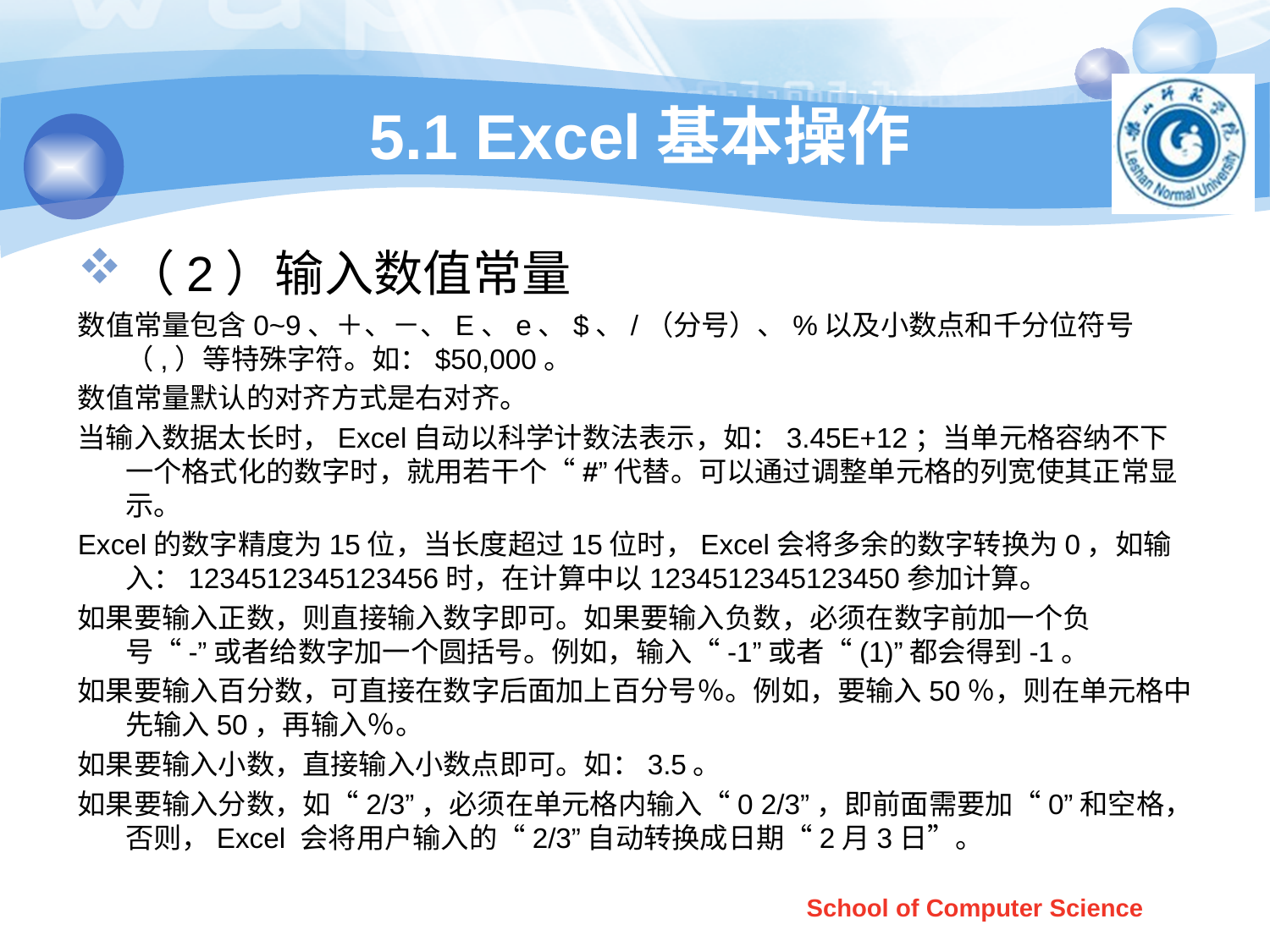

# 5.1 Excel基本操作
（2）输入数值常量
数值常量包含0~9、＋、－、E、e、$、/（分号）、%以及小数点和千分位符号（,）等特殊字符。如：$50,000。
数值常量默认的对齐方式是右对齐。
当输入数据太长时，Excel自动以科学计数法表示，如：3.45E+12；当单元格容纳不下一个格式化的数字时，就用若干个“#”代替。可以通过调整单元格的列宽使其正常显示。
Excel的数字精度为15位，当长度超过15位时，Excel会将多余的数字转换为0，如输入：1234512345123456时，在计算中以1234512345123450参加计算。
如果要输入正数，则直接输入数字即可。如果要输入负数，必须在数字前加一个负号“-”或者给数字加一个圆括号。例如，输入“-1”或者“(1)”都会得到-1。
如果要输入百分数，可直接在数字后面加上百分号％。例如，要输入50％，则在单元格中先输入50，再输入％。
如果要输入小数，直接输入小数点即可。如：3.5。
如果要输入分数，如“2/3”，必须在单元格内输入“0 2/3”，即前面需要加“0”和空格，否则，Excel 会将用户输入的“2/3”自动转换成日期“2月3日”。

School of Computer Science